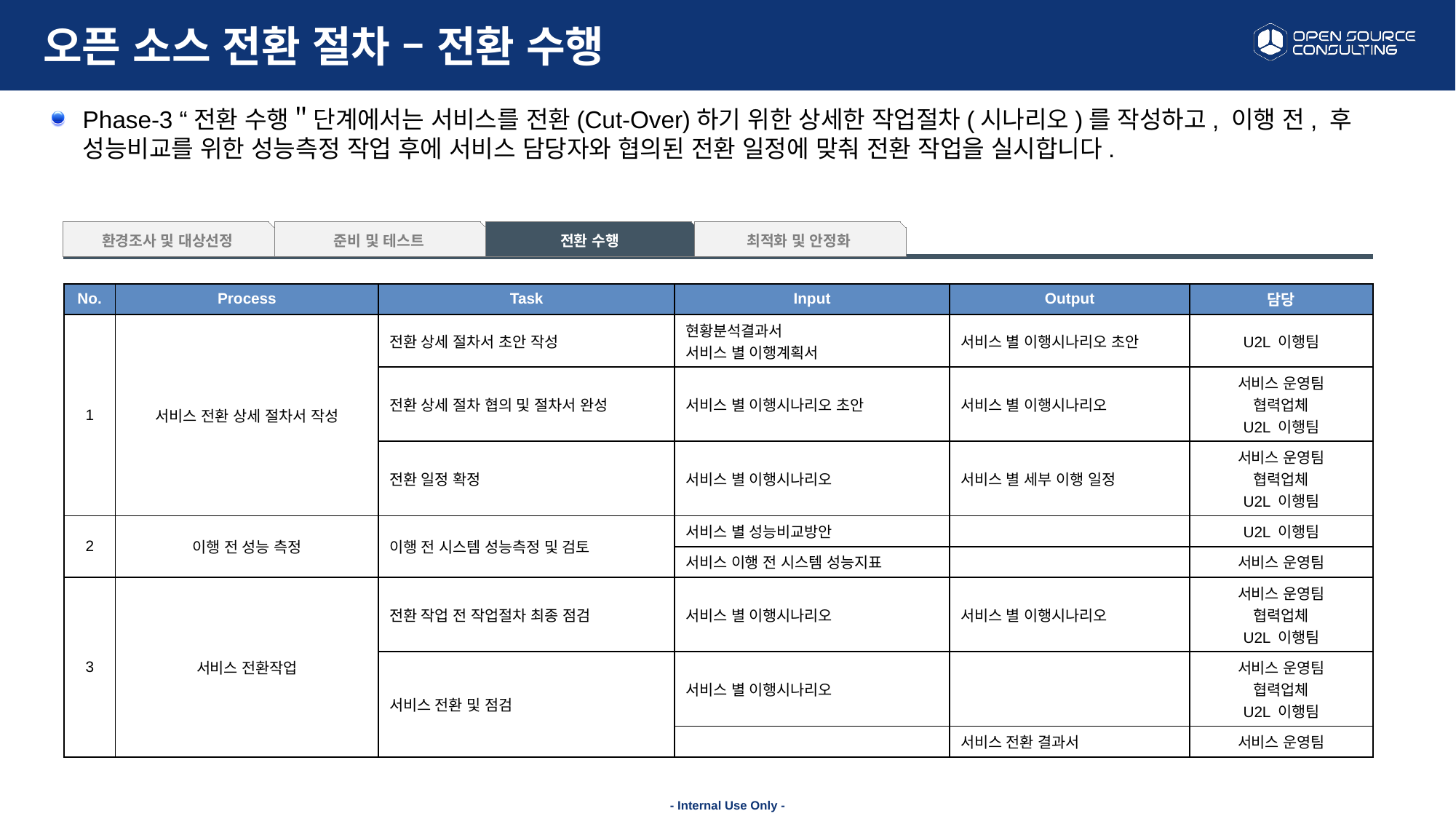

# 오픈 소스 전환 절차 – 전환 수행
Phase-3 “전환 수행＂단계에서는 서비스를 전환(Cut-Over)하기 위한 상세한 작업절차(시나리오)를 작성하고, 이행 전, 후 성능비교를 위한 성능측정 작업 후에 서비스 담당자와 협의된 전환 일정에 맞춰 전환 작업을 실시합니다.
환경조사 및 대상선정
준비 및 테스트
전환 수행
최적화 및 안정화
| No. | Process | Task | Input | Output | 담당 |
| --- | --- | --- | --- | --- | --- |
| 1 | 서비스 전환 상세 절차서 작성 | 전환 상세 절차서 초안 작성 | 현황분석결과서 서비스 별 이행계획서 | 서비스 별 이행시나리오 초안 | U2L 이행팀 |
|  |  | 전환 상세 절차 협의 및 절차서 완성 | 서비스 별 이행시나리오 초안 | 서비스 별 이행시나리오 | 서비스 운영팀 협력업체 U2L 이행팀 |
|  |  | 전환 일정 확정 | 서비스 별 이행시나리오 | 서비스 별 세부 이행 일정 | 서비스 운영팀 협력업체 U2L 이행팀 |
| 2 | 이행 전 성능 측정 | 이행 전 시스템 성능측정 및 검토 | 서비스 별 성능비교방안 |  | U2L 이행팀 |
|  |  |  | 서비스 이행 전 시스템 성능지표 |  | 서비스 운영팀 |
| 3 | 서비스 전환작업 | 전환 작업 전 작업절차 최종 점검 | 서비스 별 이행시나리오 | 서비스 별 이행시나리오 | 서비스 운영팀 협력업체 U2L 이행팀 |
|  |  | 서비스 전환 및 점검 | 서비스 별 이행시나리오 |  | 서비스 운영팀 협력업체 U2L 이행팀 |
|  |  |  |  | 서비스 전환 결과서 | 서비스 운영팀 |